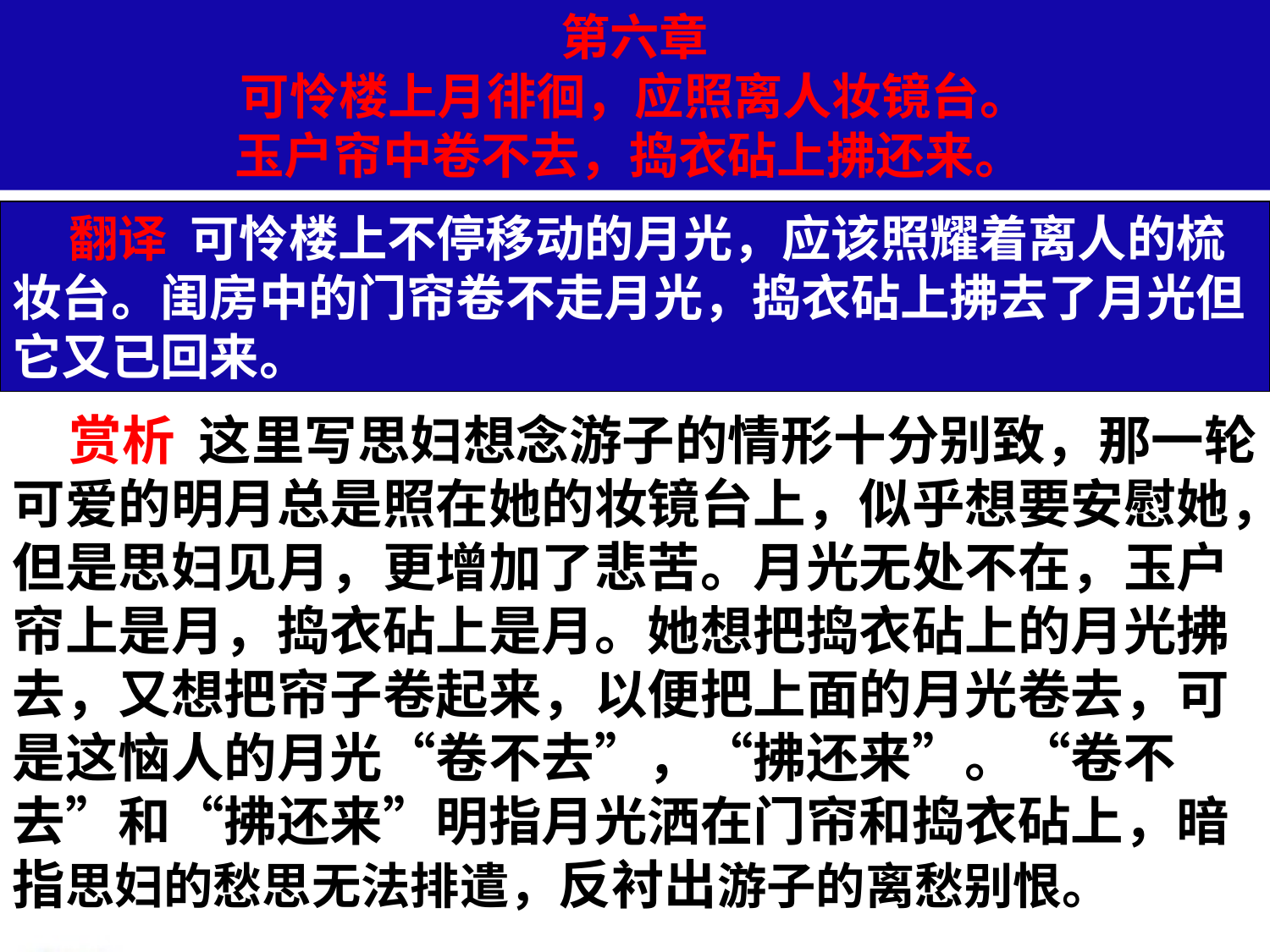

第六章
可怜楼上月徘徊，应照离人妆镜台。
玉户帘中卷不去，捣衣砧上拂还来。
    翻译  可怜楼上不停移动的月光，应该照耀着离人的梳妆台。闺房中的门帘卷不走月光，捣衣砧上拂去了月光但它又已回来。
    赏析  这里写思妇想念游子的情形十分别致，那一轮可爱的明月总是照在她的妆镜台上，似乎想要安慰她，但是思妇见月，更增加了悲苦。月光无处不在，玉户帘上是月，捣衣砧上是月。她想把捣衣砧上的月光拂去，又想把帘子卷起来，以便把上面的月光卷去，可是这恼人的月光“卷不去”，“拂还来”。“卷不去”和“拂还来”明指月光洒在门帘和捣衣砧上，暗指思妇的愁思无法排遣，反衬出游子的离愁别恨。